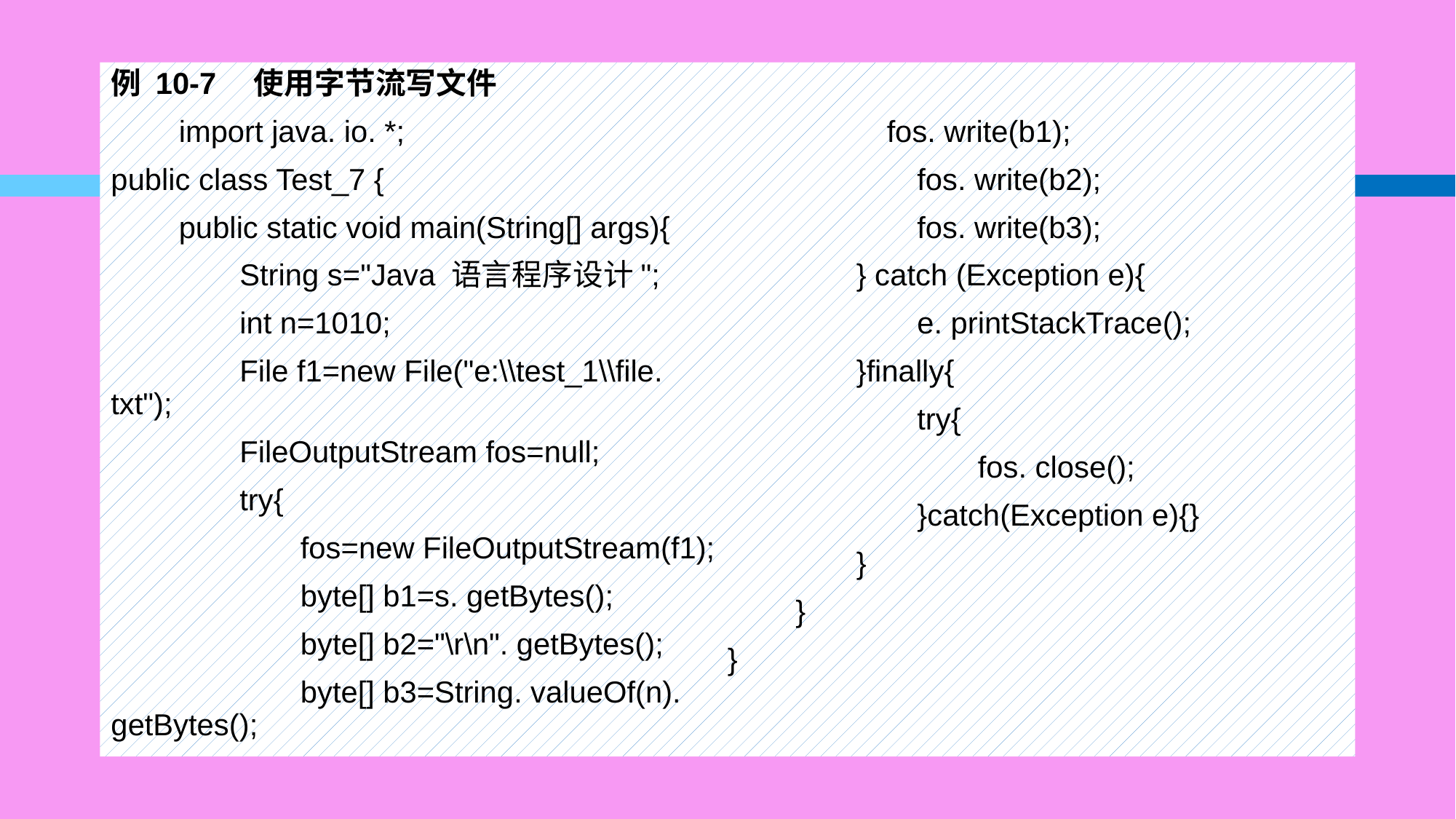

#
例 10-7　使用字节流写文件
　　import java. io. *;
public class Test_7 {
　　public static void main(String[] args){
　　　　String s="Java 语言程序设计";
　　　　int n=1010;
　　　　File f1=new File("e:\\test_1\\file. txt");
　　　　FileOutputStream fos=null;
　　　　try{
　　　　　　fos=new FileOutputStream(f1);
　　　　　　byte[] b1=s. getBytes();
　　　　　　byte[] b2="\r\n". getBytes();
　　　　　　byte[] b3=String. valueOf(n). getBytes();

　　　　　fos. write(b1);
　　　　　　fos. write(b2);
　　　　　　fos. write(b3);
　　　　} catch (Exception e){
　　　　　　e. printStackTrace();
　　　　}finally{
　　　　　　try{
　　　　　　　　fos. close();
　　　　　　}catch(Exception e){}
　　　　}
　　}
}